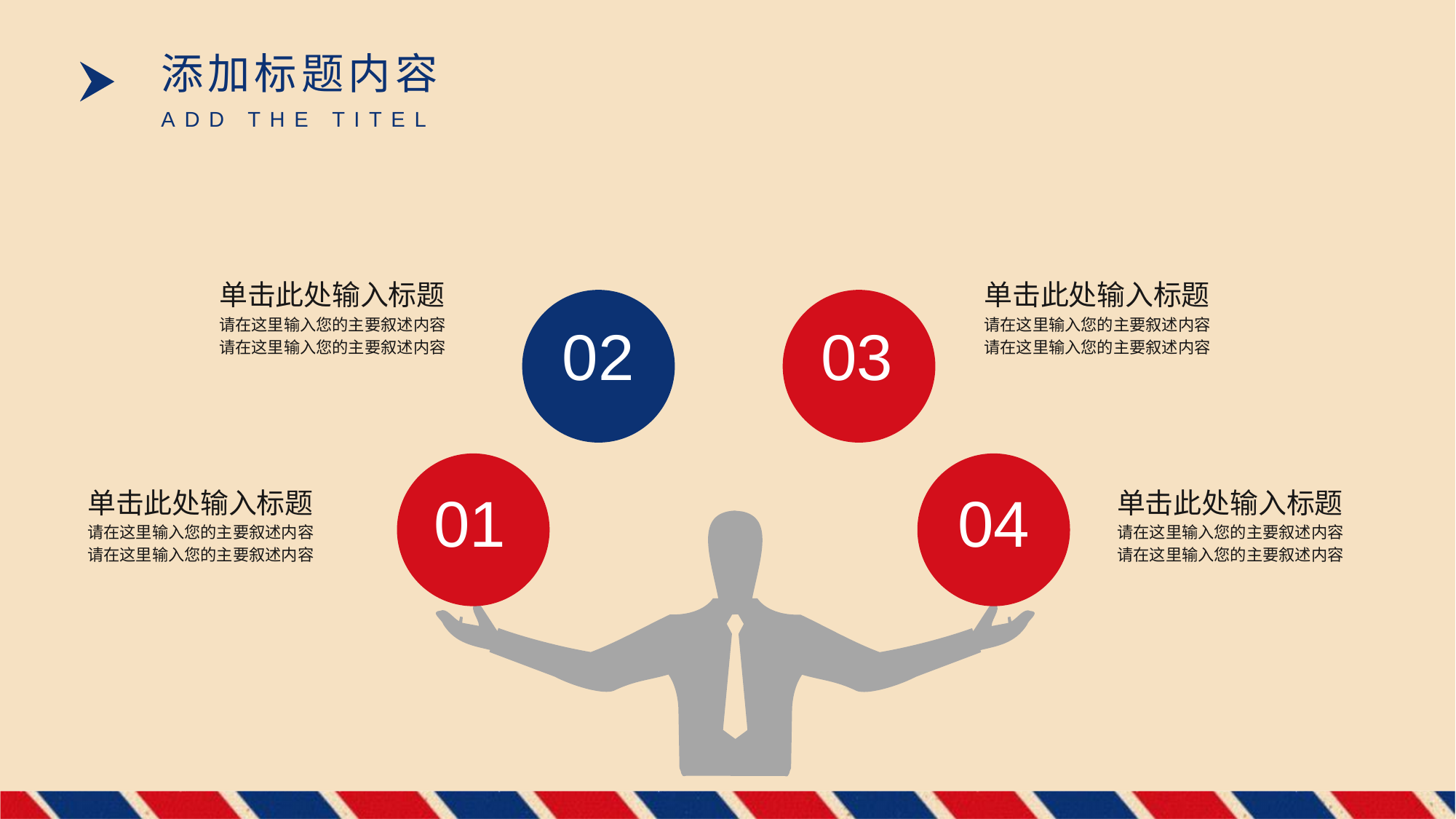

添加标题内容

ADD THE TITEL
单击此处输入标题
请在这里输入您的主要叙述内容
请在这里输入您的主要叙述内容
单击此处输入标题
请在这里输入您的主要叙述内容
请在这里输入您的主要叙述内容

02

03

04

01

单击此处输入标题
请在这里输入您的主要叙述内容
请在这里输入您的主要叙述内容
单击此处输入标题
请在这里输入您的主要叙述内容
请在这里输入您的主要叙述内容